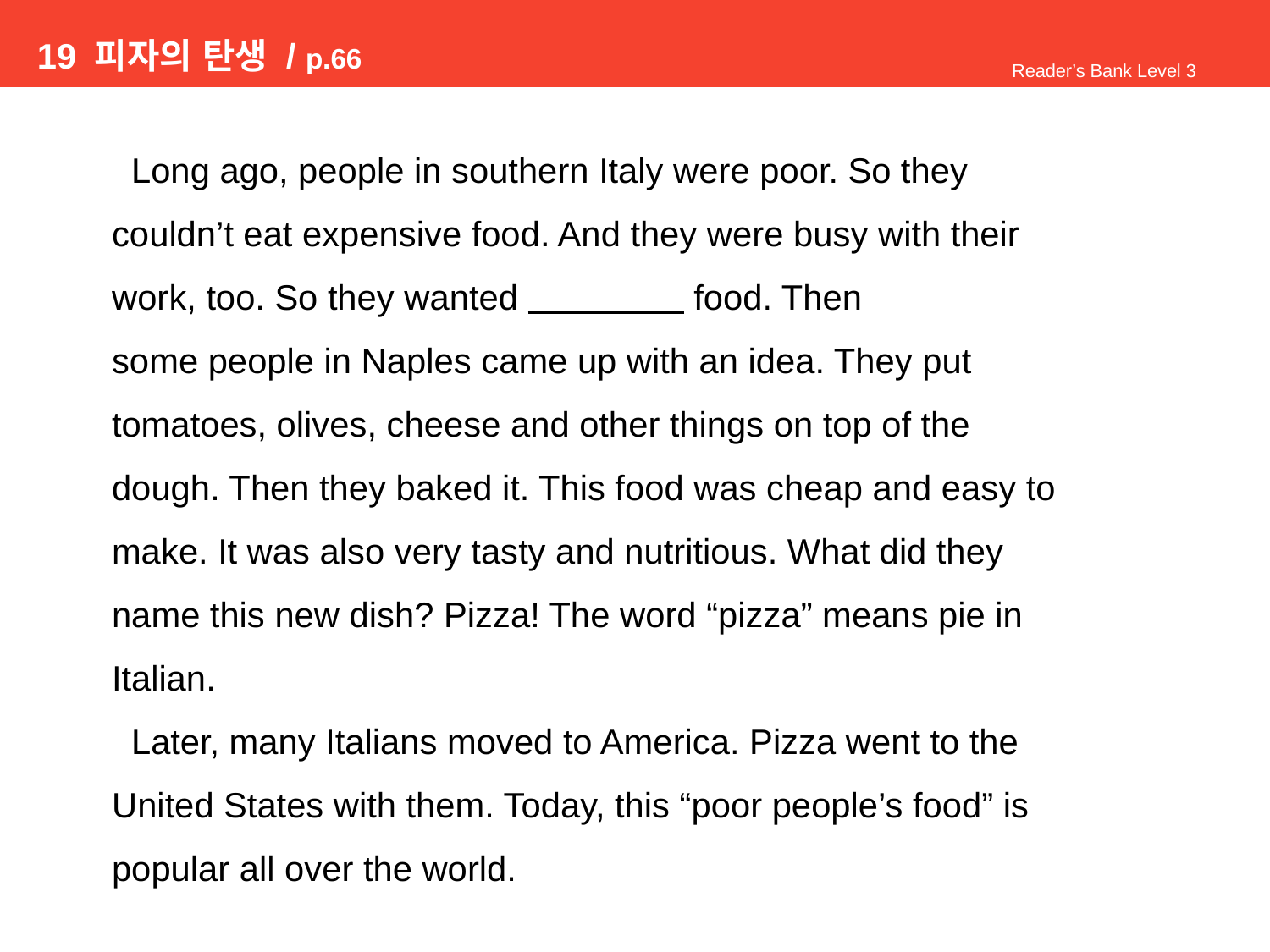

# 19 피자의 탄생 / p.66
Reader’s Bank Level 3

  Long ago, people in southern Italy were poor. So they
couldn’t eat expensive food. And they were busy with their
work, too. So they wanted                  food. Then
some people in Naples came up with an idea. They put
tomatoes, olives, cheese and other things on top of the
dough. Then they baked it. This food was cheap and easy to
make. It was also very tasty and nutritious. What did they
name this new dish? Pizza! The word “pizza” means pie in
Italian.
  Later, many Italians moved to America. Pizza went to the
United States with them. Today, this “poor people’s food” is
popular all over the world.